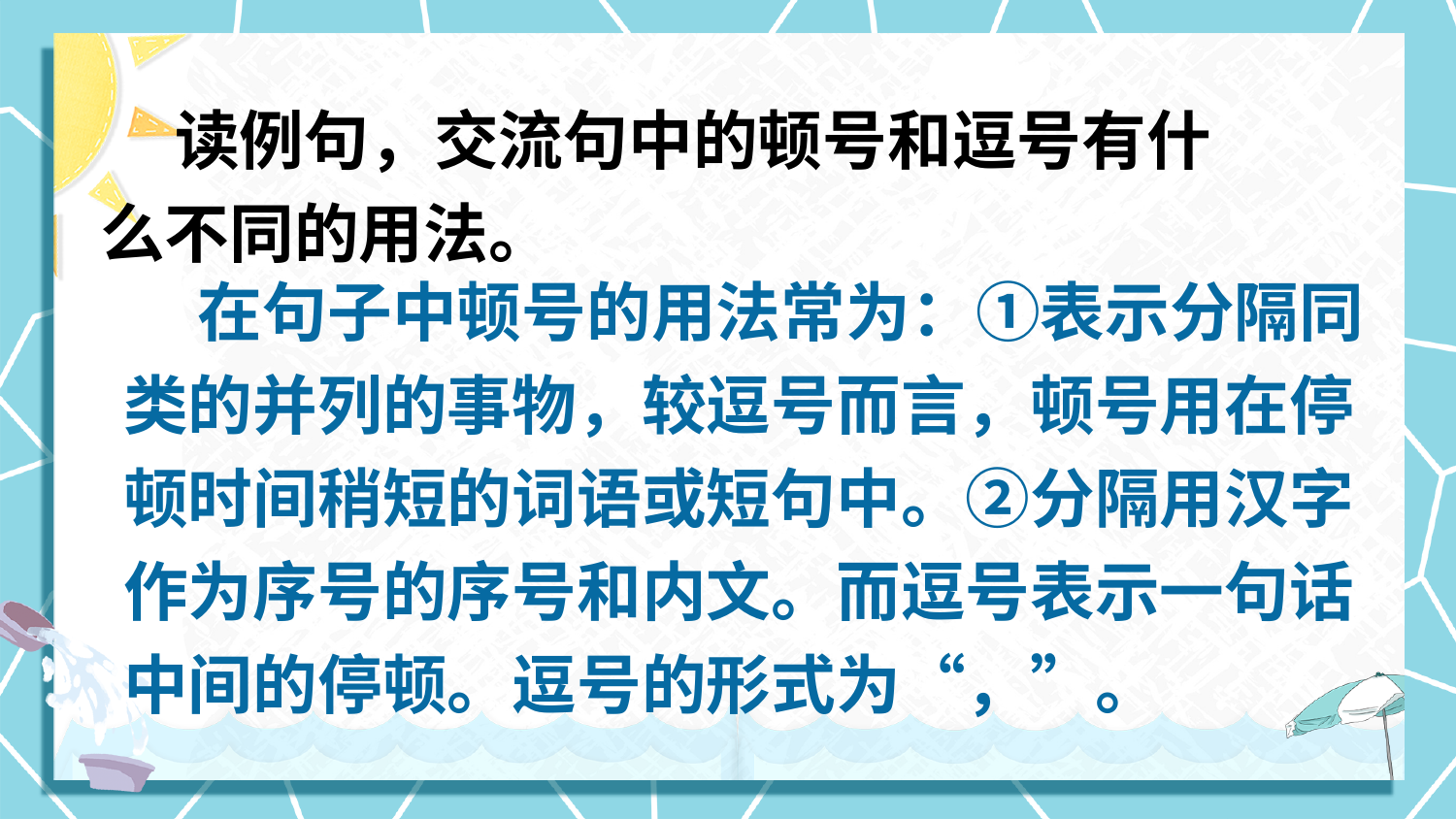

读例句，交流句中的顿号和逗号有什么不同的用法。
    在句子中顿号的用法常为：①表示分隔同类的并列的事物，较逗号而言，顿号用在停顿时间稍短的词语或短句中。②分隔用汉字作为序号的序号和内文。而逗号表示一句话中间的停顿。逗号的形式为“，”。